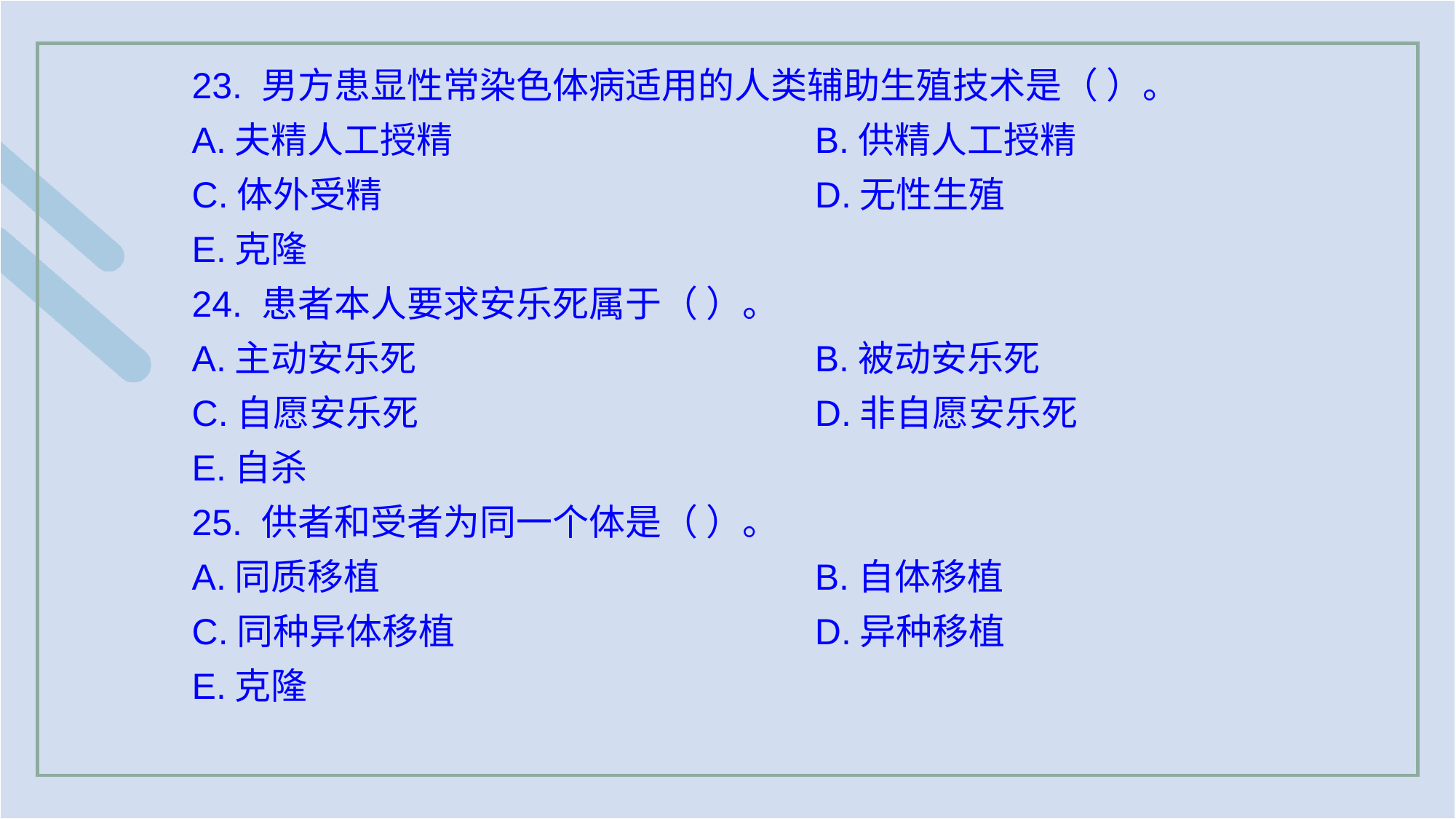

23. 男方患显性常染色体病适用的人类辅助生殖技术是（ ）。
A.夫精人工授精 				B.供精人工授精
C.体外受精				D.无性生殖
E.克隆
24. 患者本人要求安乐死属于（ ）。
A.主动安乐死 				B.被动安乐死
C.自愿安乐死				D.非自愿安乐死
E.自杀
25. 供者和受者为同一个体是（ ）。
A.同质移植 				B.自体移植
C.同种异体移植				D.异种移植
E.克隆